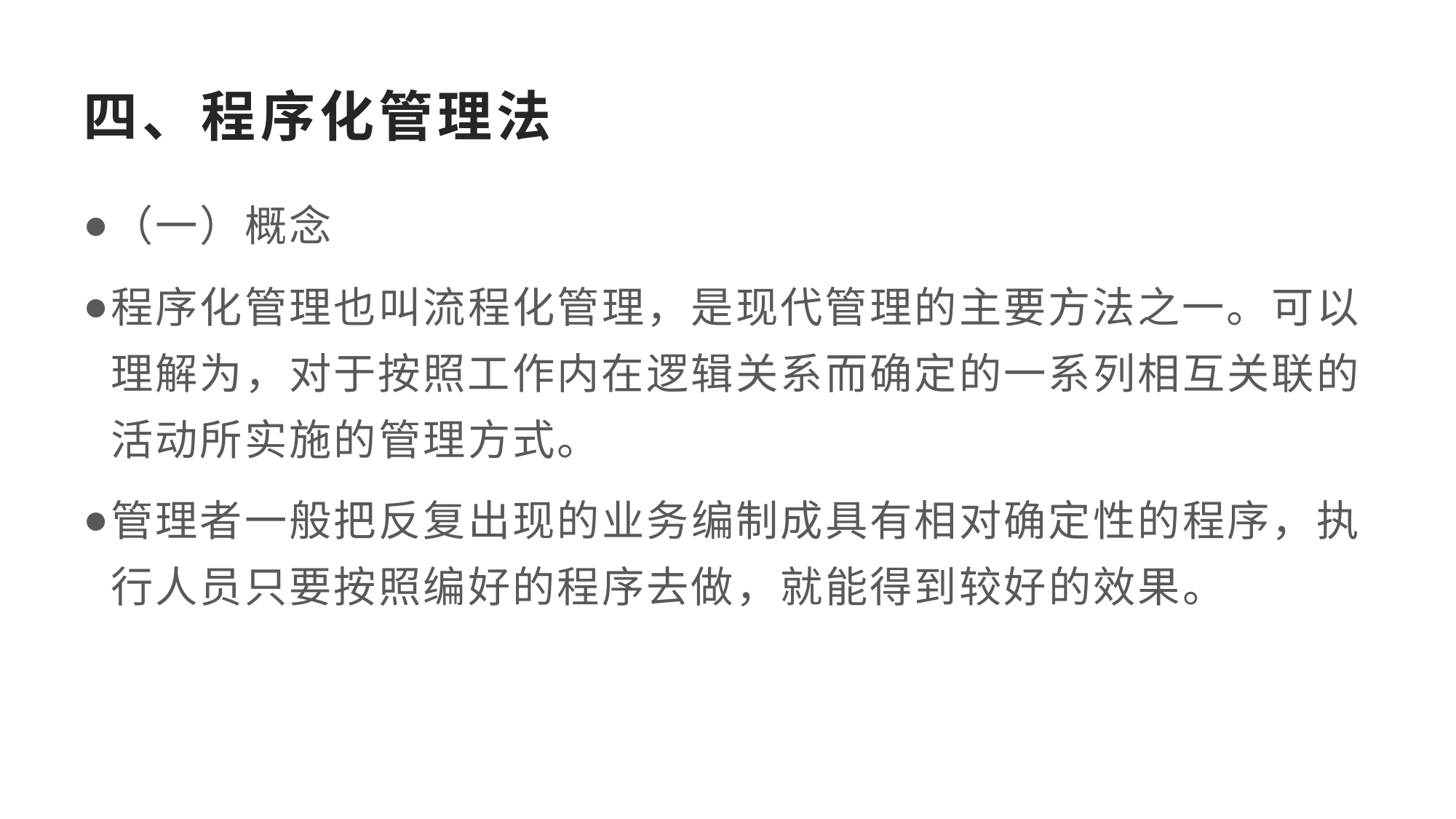

# 四、程序化管理法
（一）概念
程序化管理也叫流程化管理，是现代管理的主要方法之一。可以理解为，对于按照工作内在逻辑关系而确定的一系列相互关联的活动所实施的管理方式。
管理者一般把反复出现的业务编制成具有相对确定性的程序，执行人员只要按照编好的程序去做，就能得到较好的效果。